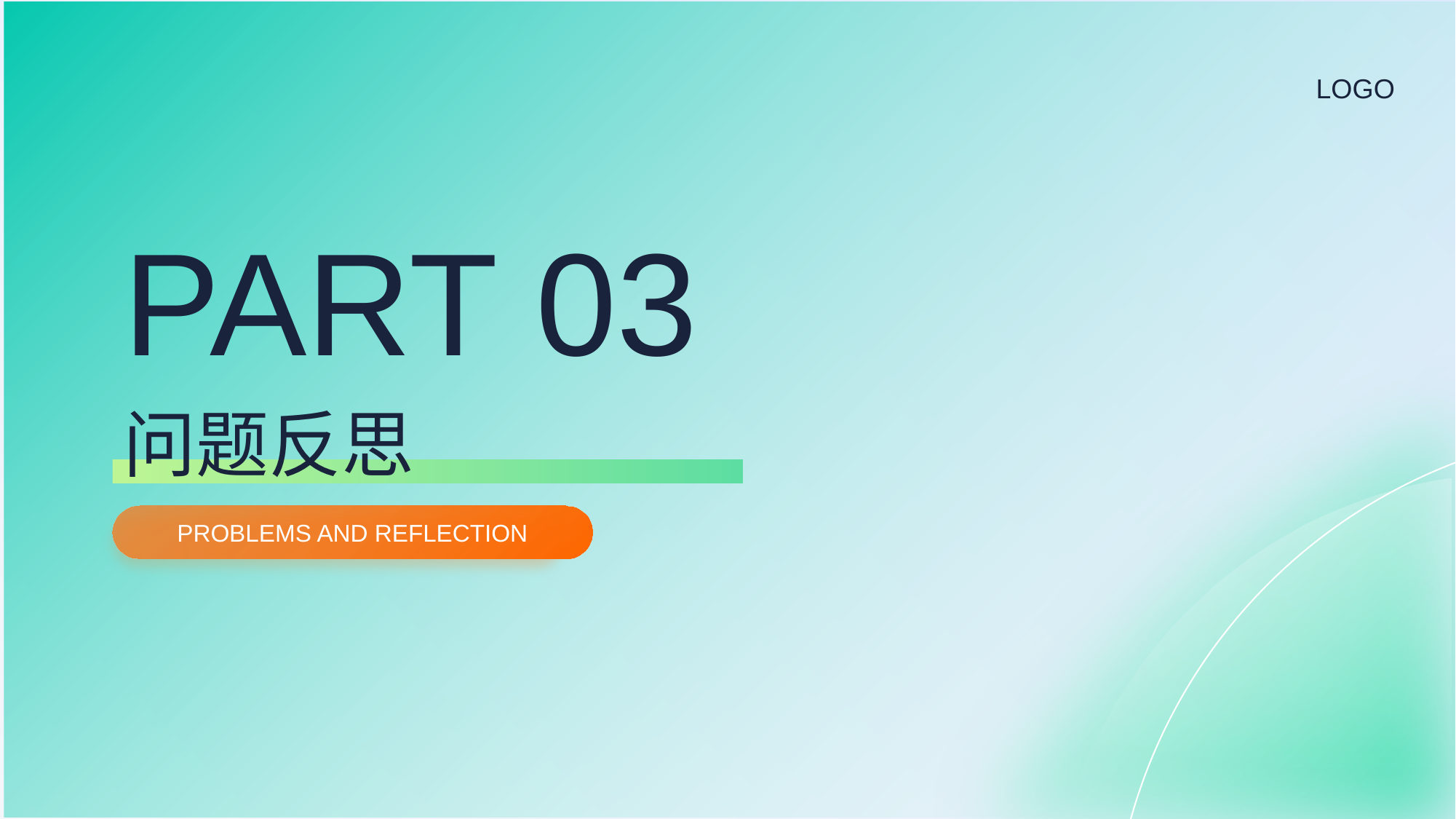

LOGO
PART 03
问题反思

PROBLEMS AND REFLECTION